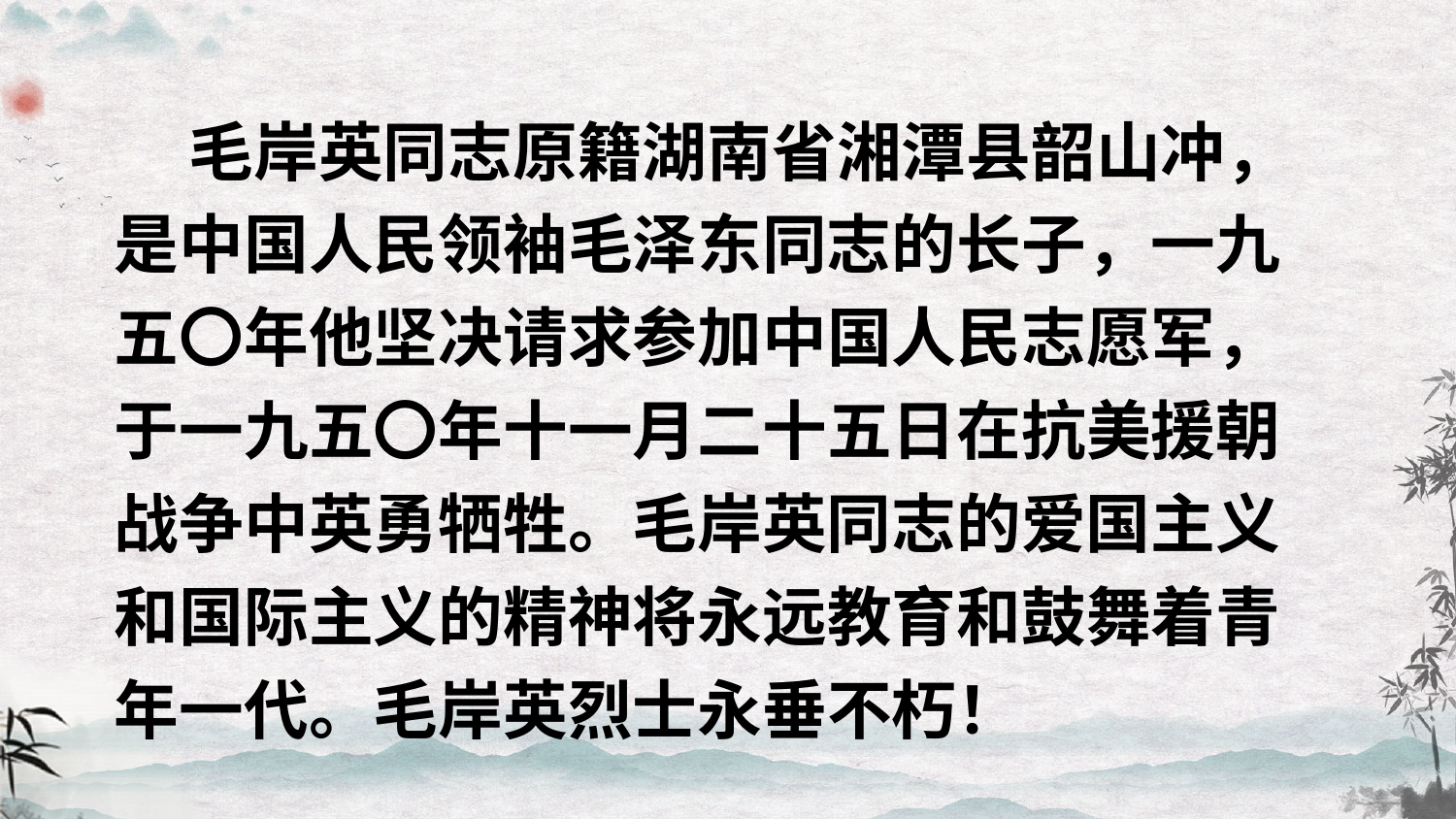

毛岸英同志原籍湖南省湘潭县韶山冲，是中国人民领袖毛泽东同志的长子，一九五〇年他坚决请求参加中国人民志愿军，于一九五〇年十一月二十五日在抗美援朝战争中英勇牺牲。毛岸英同志的爱国主义和国际主义的精神将永远教育和鼓舞着青年一代。毛岸英烈士永垂不朽！